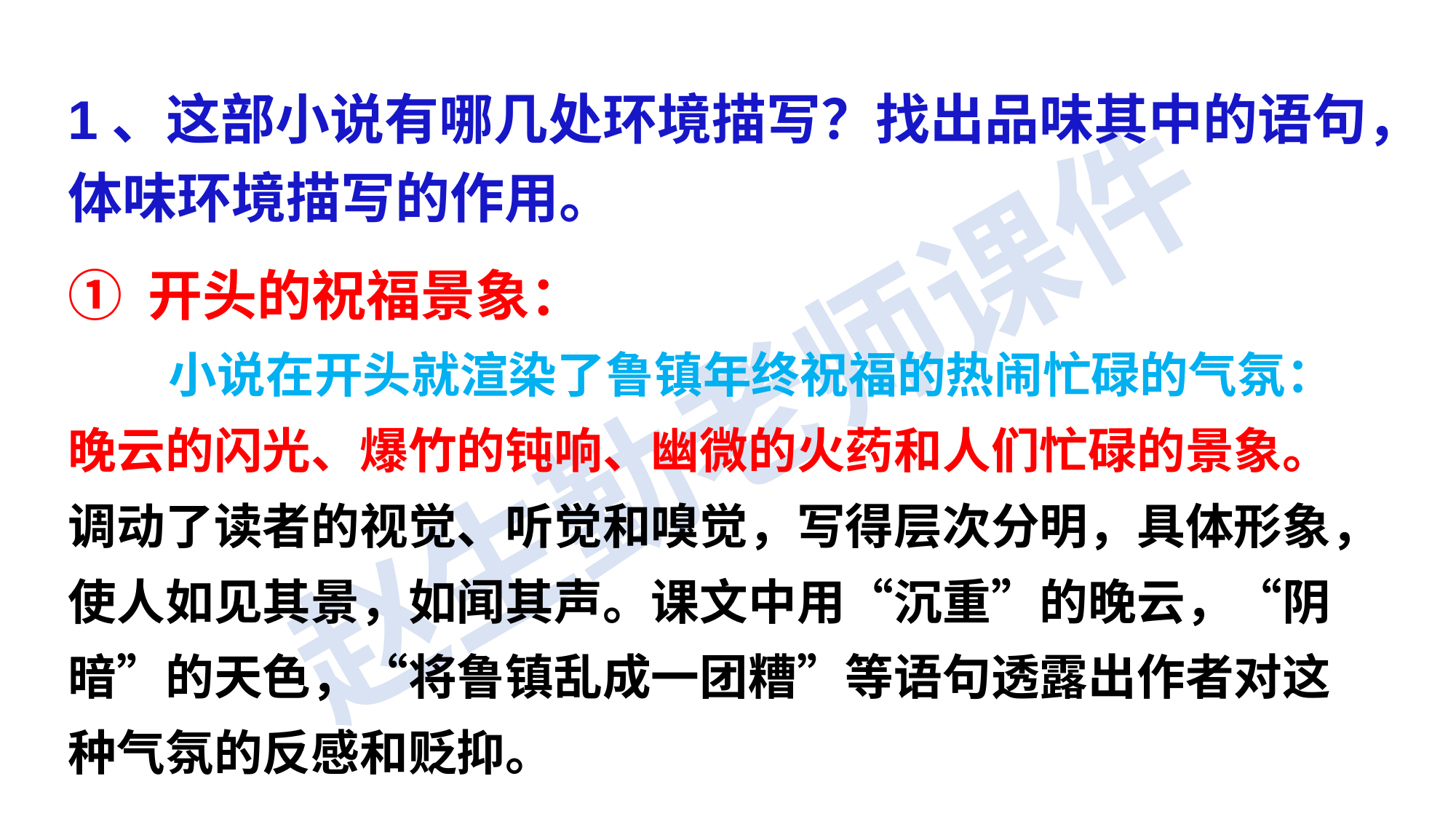

1、这部小说有哪几处环境描写？找出品味其中的语句，体味环境描写的作用。
① 开头的祝福景象：
        小说在开头就渲染了鲁镇年终祝福的热闹忙碌的气氛：晚云的闪光、爆竹的钝响、幽微的火药和人们忙碌的景象。调动了读者的视觉、听觉和嗅觉，写得层次分明，具体形象，使人如见其景，如闻其声。课文中用“沉重”的晚云，“阴暗”的天色，“将鲁镇乱成一团糟”等语句透露出作者对这种气氛的反感和贬抑。